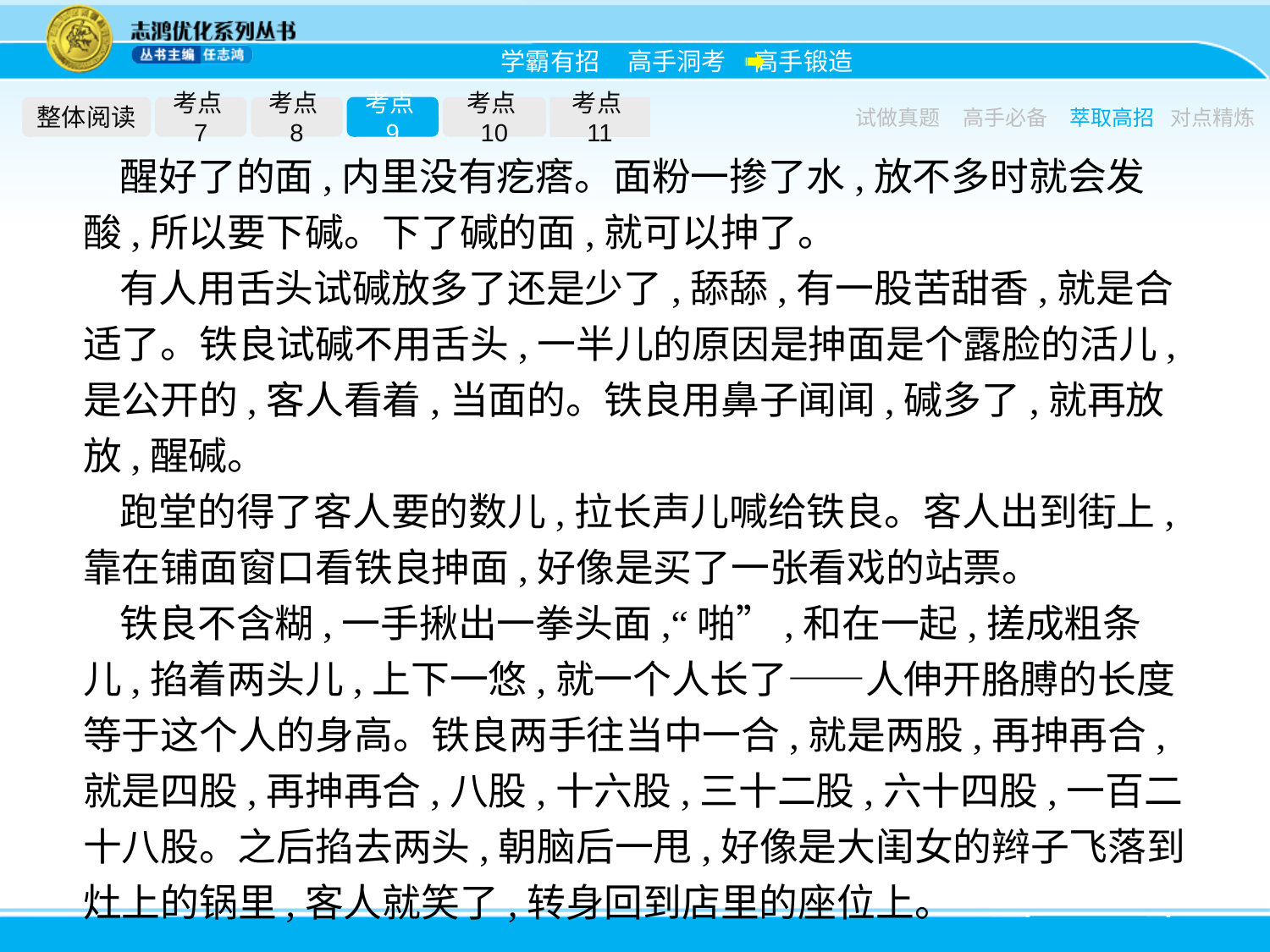

整体阅读
考点7
考点8
考点9
考点10
考点11
试做真题
高手必备
萃取高招
对点精炼
醒好了的面,内里没有疙瘩。面粉一掺了水,放不多时就会发酸,所以要下碱。下了碱的面,就可以抻了。
有人用舌头试碱放多了还是少了,舔舔,有一股苦甜香,就是合适了。铁良试碱不用舌头,一半儿的原因是抻面是个露脸的活儿,是公开的,客人看着,当面的。铁良用鼻子闻闻,碱多了,就再放放,醒碱。
跑堂的得了客人要的数儿,拉长声儿喊给铁良。客人出到街上,靠在铺面窗口看铁良抻面,好像是买了一张看戏的站票。
铁良不含糊,一手揪出一拳头面,“啪”,和在一起,搓成粗条儿,掐着两头儿,上下一悠,就一个人长了——人伸开胳膊的长度等于这个人的身高。铁良两手往当中一合,就是两股,再抻再合,就是四股,再抻再合,八股,十六股,三十二股,六十四股,一百二十八股。之后掐去两头,朝脑后一甩,好像是大闺女的辫子飞落到灶上的锅里,客人就笑了,转身回到店里的座位上。